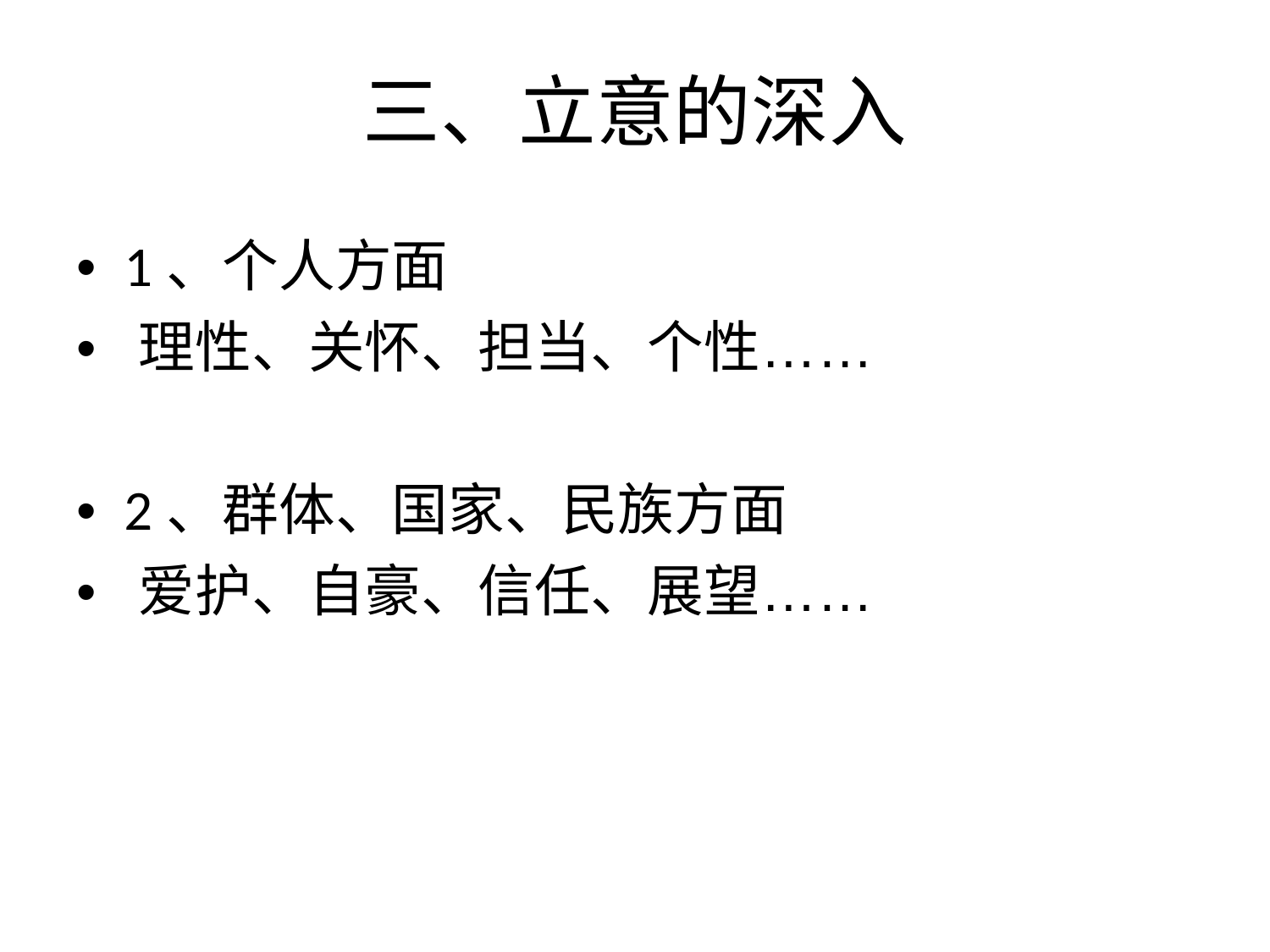

三、立意的深入
• 1、个人方面
• 理性、关怀、担当、个性……
• 2、群体、国家、民族方面
• 爱护、自豪、信任、展望……